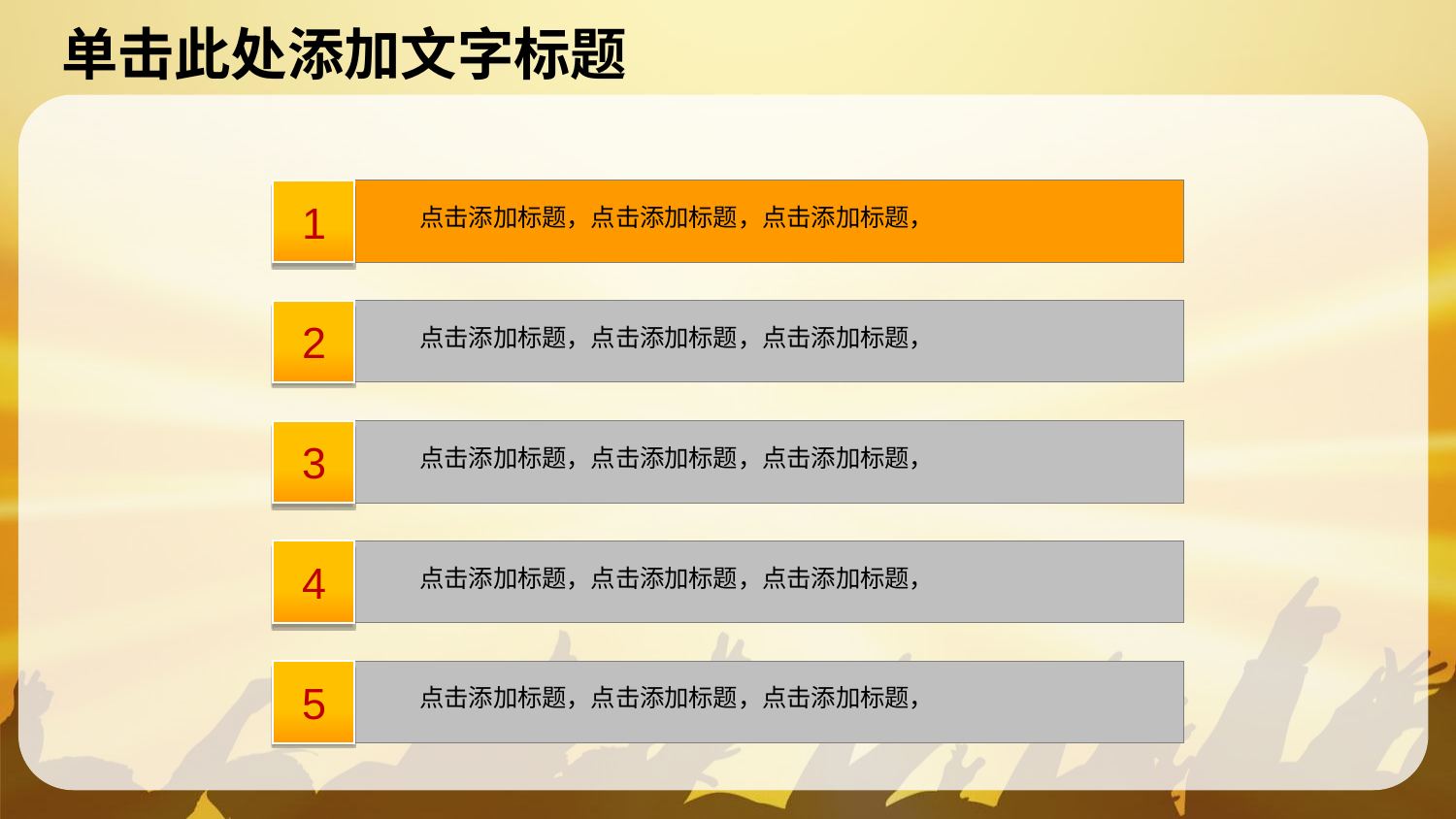

1
点击添加标题，点击添加标题，点击添加标题，

点击添加标题，点击添加标题，点击添加标题，

点击添加标题，点击添加标题，点击添加标题，

点击添加标题，点击添加标题，点击添加标题，

点击添加标题，点击添加标题，点击添加标题，

2

3

4

5